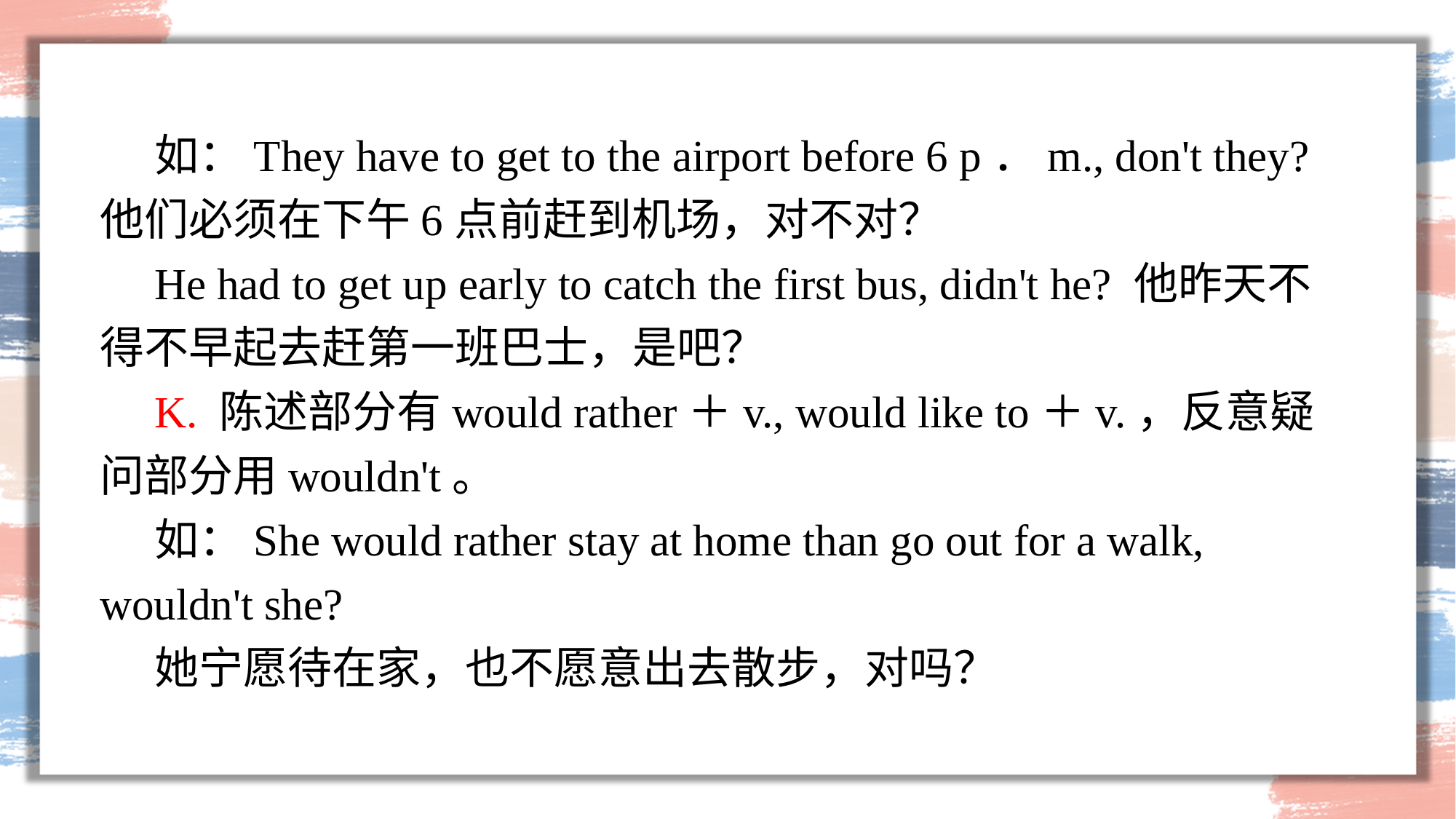

如：They have to get to the airport before 6 p．m., don't they? 他们必须在下午6点前赶到机场，对不对？
He had to get up early to catch the first bus, didn't he? 他昨天不得不早起去赶第一班巴士，是吧？
K. 陈述部分有would rather＋v., would like to＋v.，反意疑问部分用wouldn't。
如：She would rather stay at home than go out for a walk, wouldn't she?
她宁愿待在家，也不愿意出去散步，对吗？